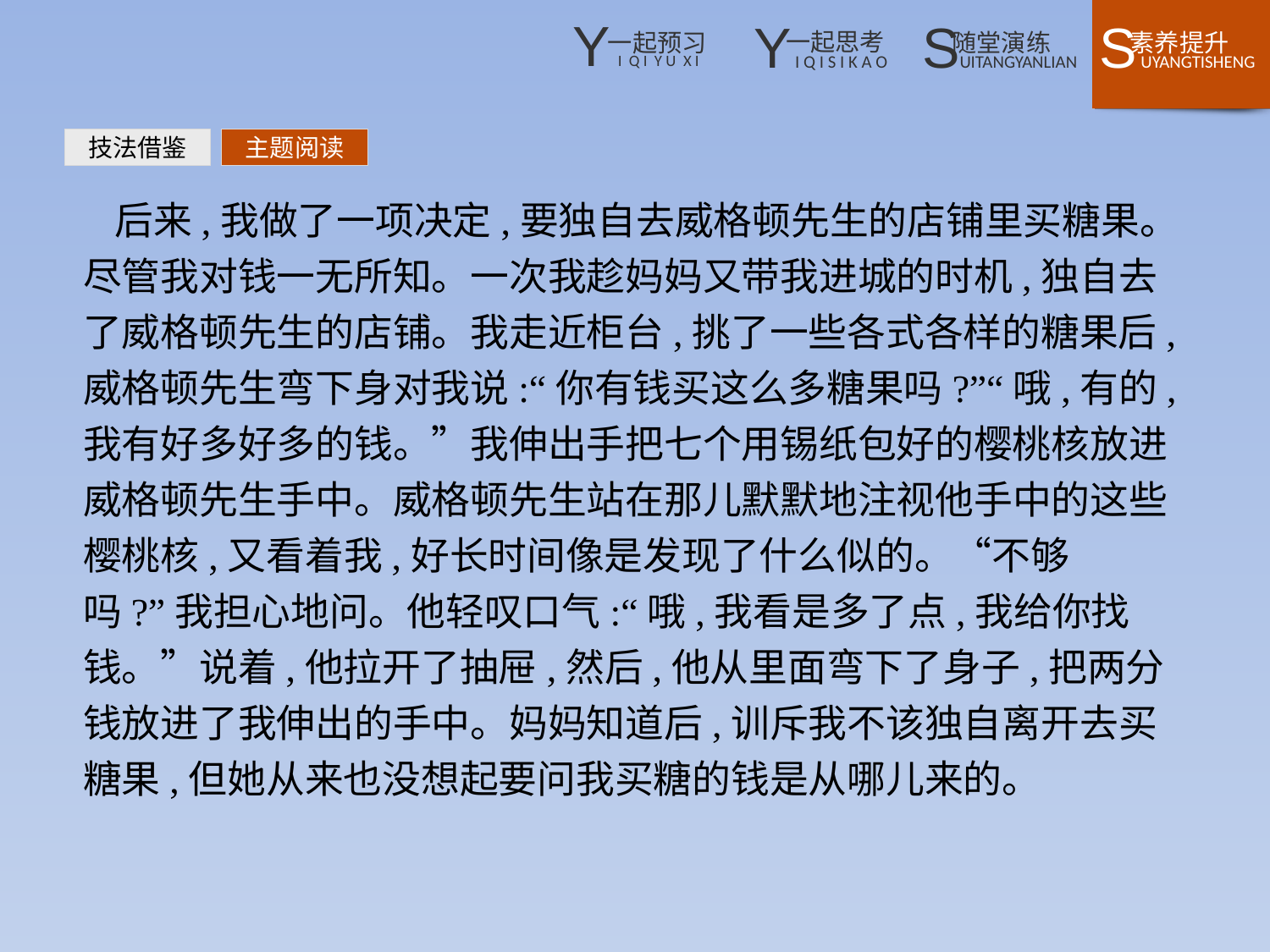

技法借鉴
主题阅读
后来,我做了一项决定,要独自去威格顿先生的店铺里买糖果。尽管我对钱一无所知。一次我趁妈妈又带我进城的时机,独自去了威格顿先生的店铺。我走近柜台,挑了一些各式各样的糖果后,威格顿先生弯下身对我说:“你有钱买这么多糖果吗?”“哦,有的,我有好多好多的钱。”我伸出手把七个用锡纸包好的樱桃核放进威格顿先生手中。威格顿先生站在那儿默默地注视他手中的这些樱桃核,又看着我,好长时间像是发现了什么似的。“不够吗?”我担心地问。他轻叹口气:“哦,我看是多了点,我给你找钱。”说着,他拉开了抽屉,然后,他从里面弯下了身子,把两分钱放进了我伸出的手中。妈妈知道后,训斥我不该独自离开去买糖果,但她从来也没想起要问我买糖的钱是从哪儿来的。